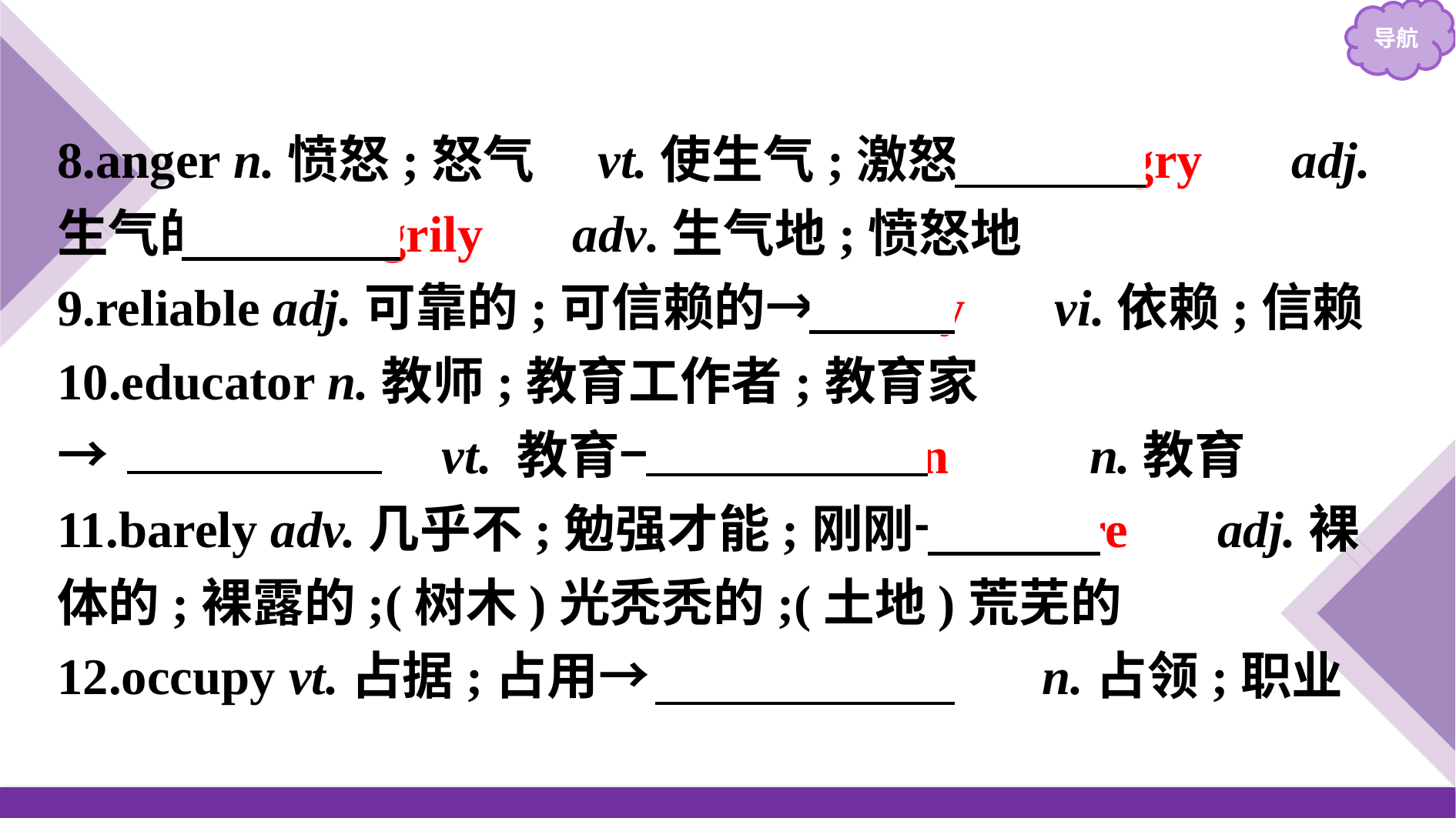

8.anger n.愤怒;怒气　vt.使生气;激怒→　angry　 adj.生气的→　angrily　 adv.生气地;愤怒地
9.reliable adj.可靠的;可信赖的→　rely　 vi.依赖;信赖
10.educator n.教师;教育工作者;教育家
→　educate　 vt. 教育→　education　　 n.教育
11.barely adv.几乎不;勉强才能;刚刚→　bare　 adj.裸体的;裸露的;(树木)光秃秃的;(土地)荒芜的
12.occupy vt.占据;占用→　occupation　 n.占领;职业